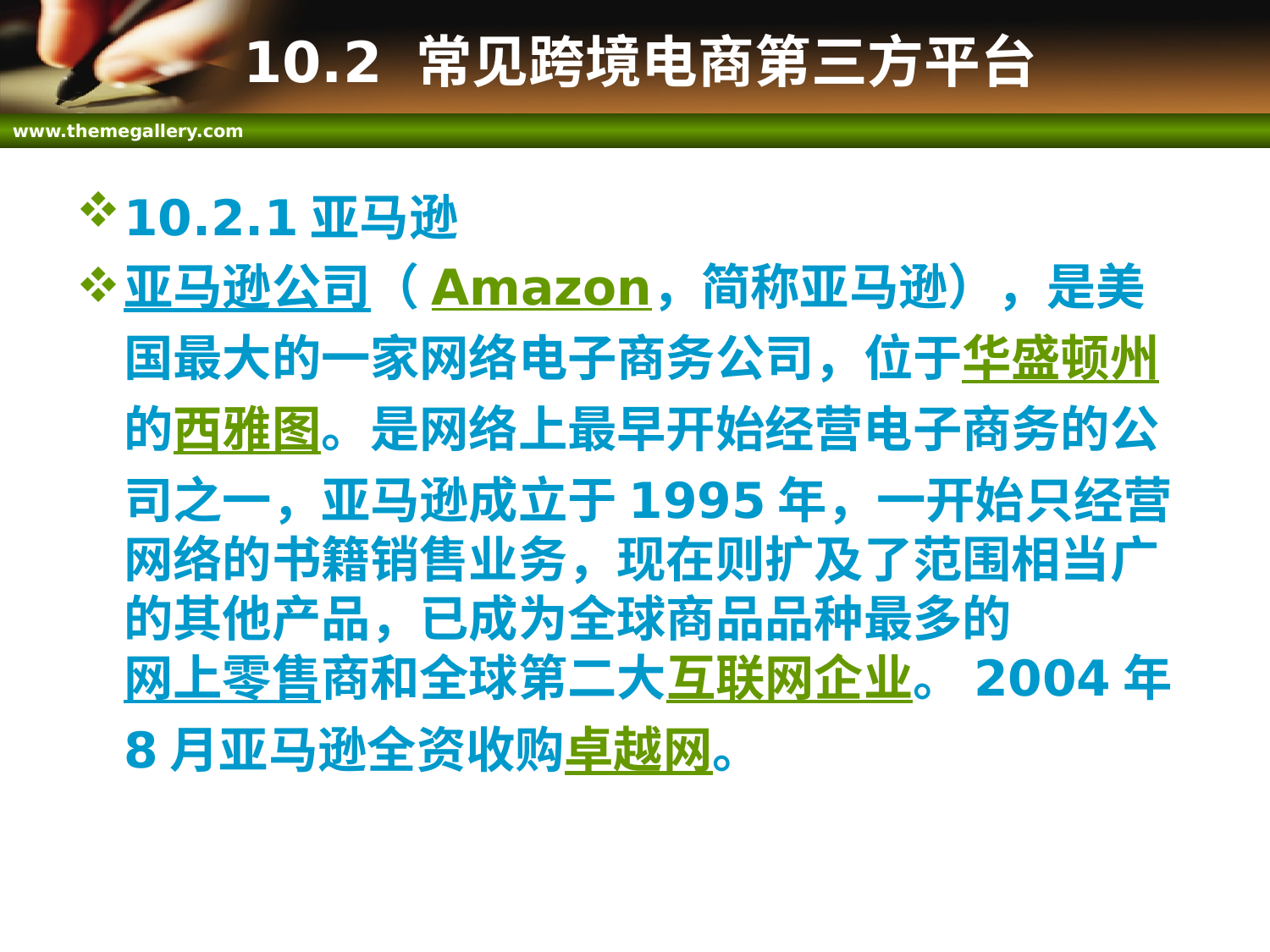

# 10.2 常见跨境电商第三方平台
10.2.1亚马逊
亚马逊公司（Amazon，简称亚马逊），是美国最大的一家网络电子商务公司，位于华盛顿州的西雅图。是网络上最早开始经营电子商务的公司之一，亚马逊成立于1995年，一开始只经营网络的书籍销售业务，现在则扩及了范围相当广的其他产品，已成为全球商品品种最多的网上零售商和全球第二大互联网企业。2004年8月亚马逊全资收购卓越网。